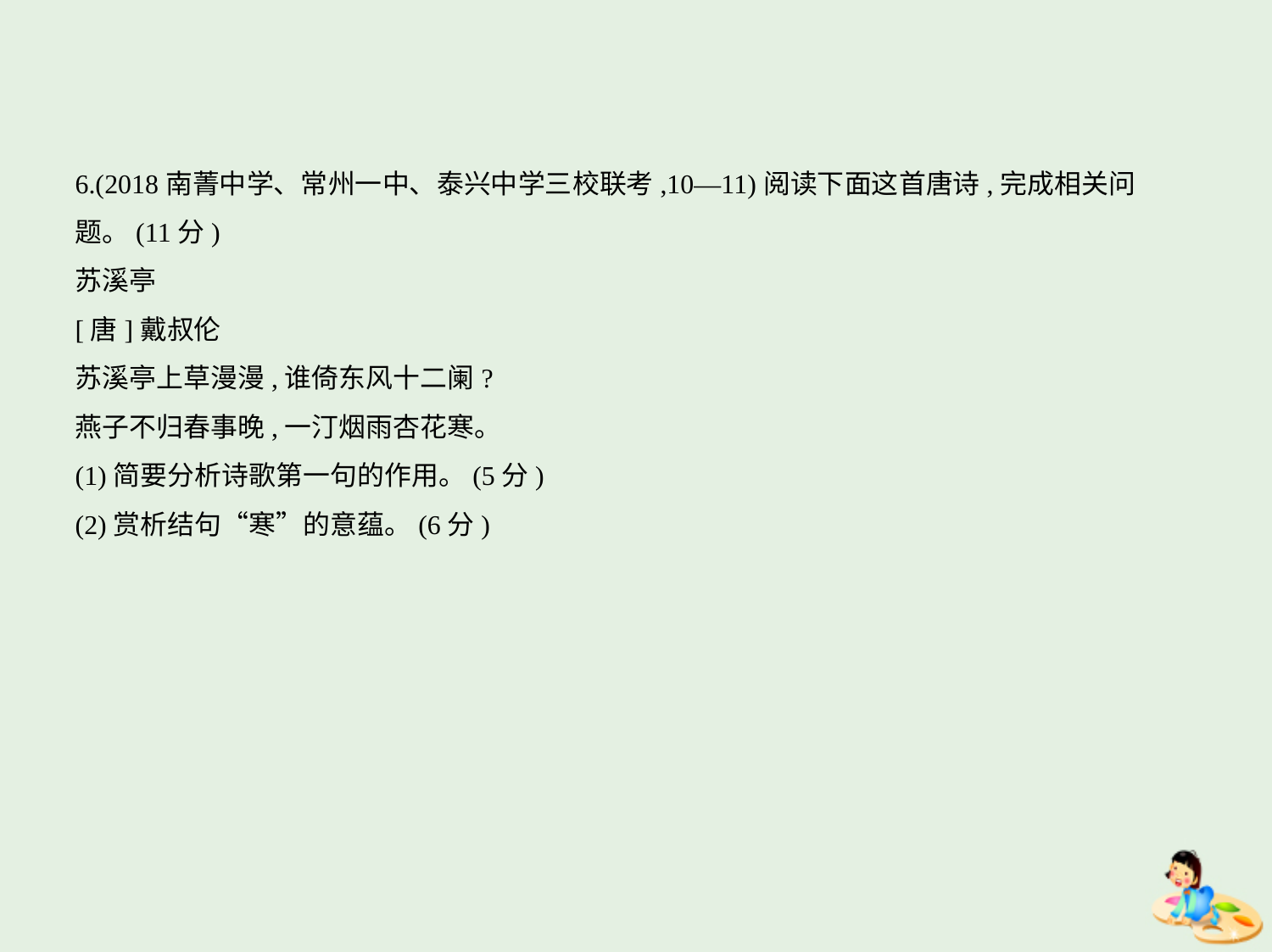

6.(2018南菁中学、常州一中、泰兴中学三校联考,10—11)阅读下面这首唐诗,完成相关问
题。(11分)
苏溪亭
[唐]戴叔伦
苏溪亭上草漫漫,谁倚东风十二阑?
燕子不归春事晚,一汀烟雨杏花寒。
(1)简要分析诗歌第一句的作用。(5分)
(2)赏析结句“寒”的意蕴。(6分)